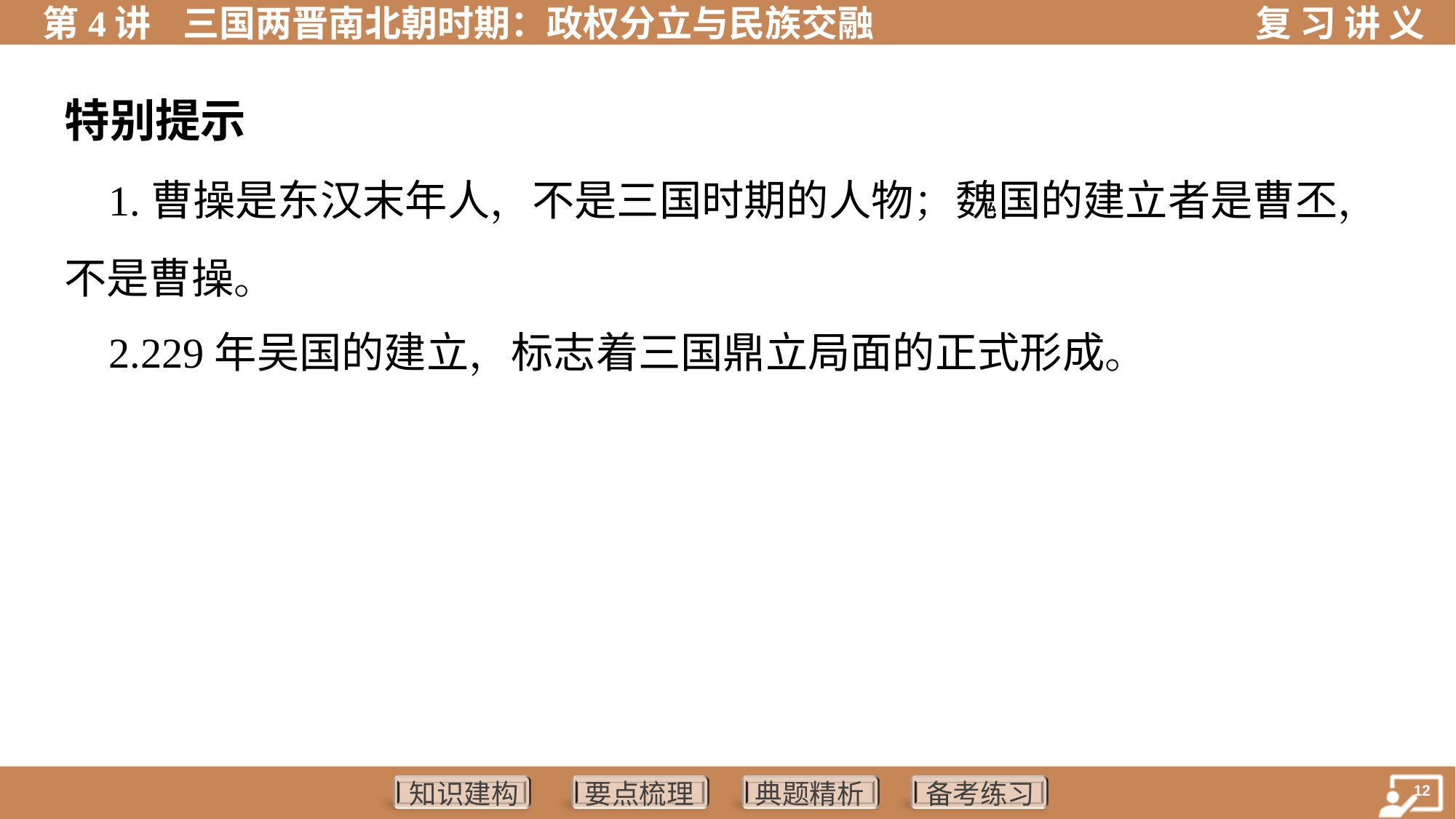

特别提示
    1.曹操是东汉末年人，不是三国时期的人物；魏国的建立者是曹丕，
不是曹操。
    2.229年吴国的建立，标志着三国鼎立局面的正式形成。